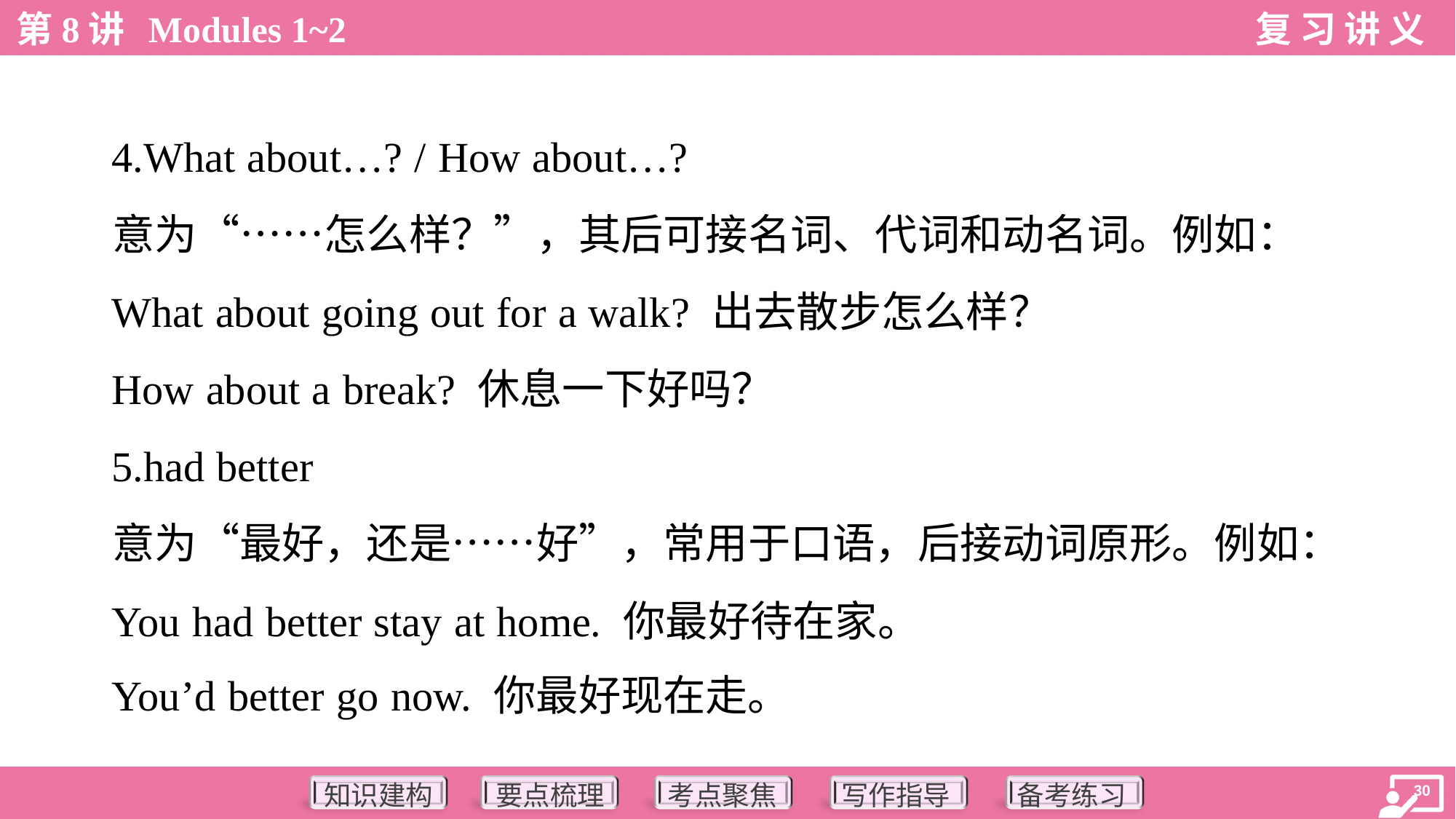

4.What about…? / How about…?
    意为“……怎么样？”，其后可接名词、代词和动名词。例如：
    What about going out for a walk? 出去散步怎么样？
    How about a break? 休息一下好吗？
    5.had better
    意为“最好，还是……好”，常用于口语，后接动词原形。例如：
    You had better stay at home. 你最好待在家。
    You’d better go now. 你最好现在走。